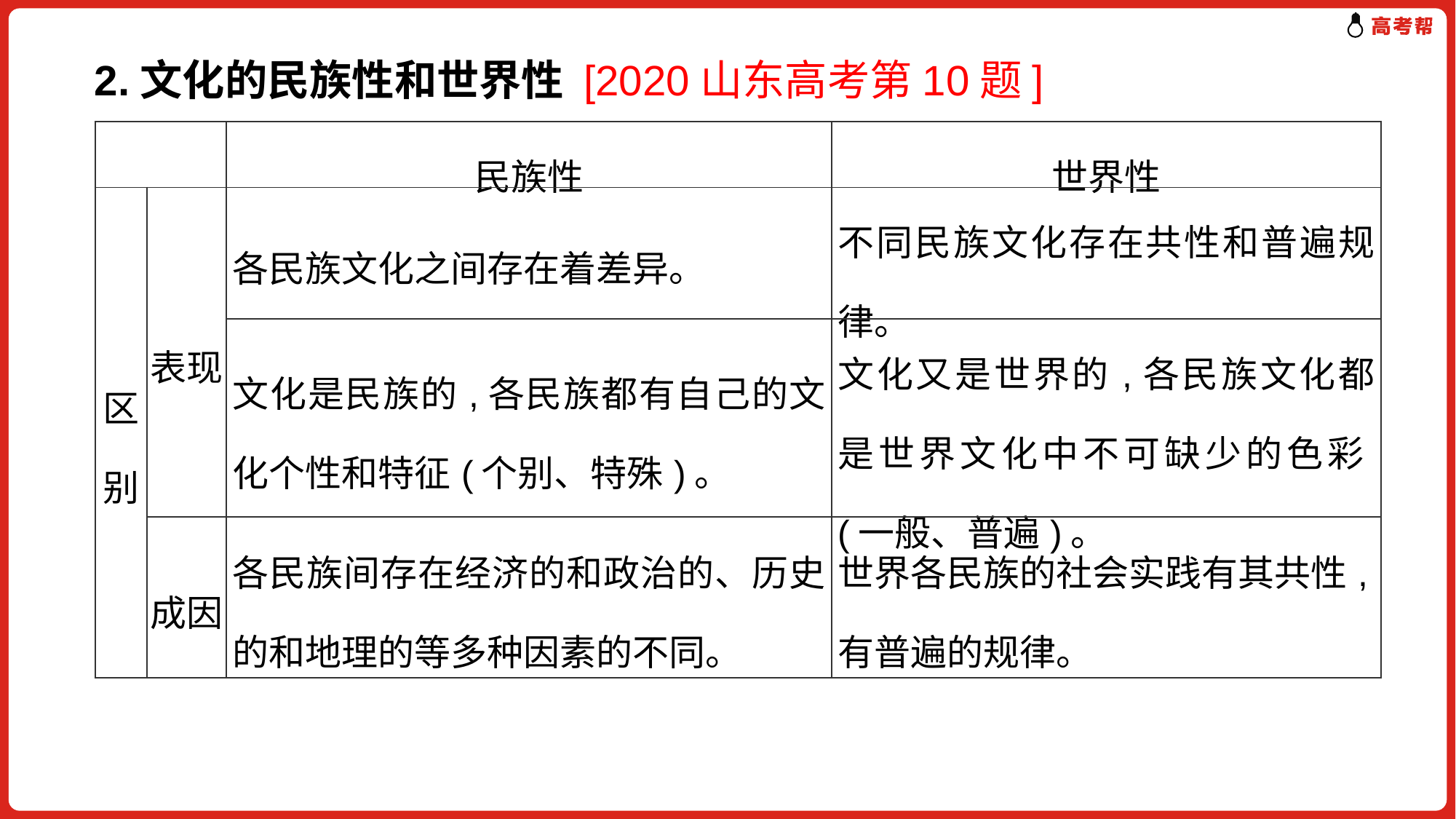

2.文化的民族性和世界性 [2020山东高考第10题]
|  |  | 民族性 | 世界性 |
| --- | --- | --- | --- |
| 区别 | 表现 | 各民族文化之间存在着差异。 | 不同民族文化存在共性和普遍规律。 |
|  |  | 文化是民族的,各民族都有自己的文化个性和特征(个别、特殊)。 | 文化又是世界的,各民族文化都是世界文化中不可缺少的色彩(一般、普遍)。 |
|  | 成因 | 各民族间存在经济的和政治的、历史的和地理的等多种因素的不同。 | 世界各民族的社会实践有其共性,有普遍的规律。 |